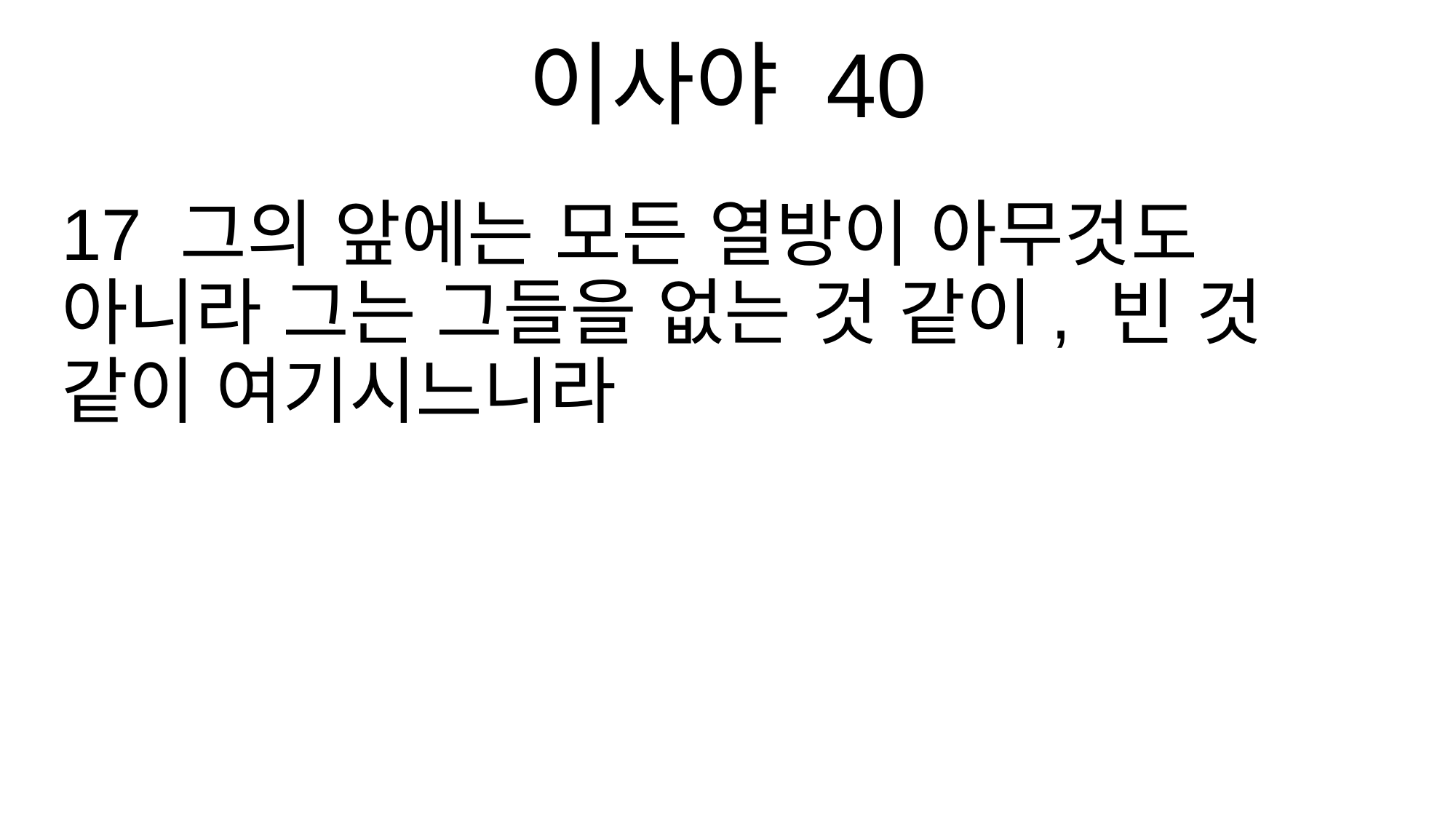

이사야 40
17 그의 앞에는 모든 열방이 아무것도 아니라 그는 그들을 없는 것 같이, 빈 것 같이 여기시느니라